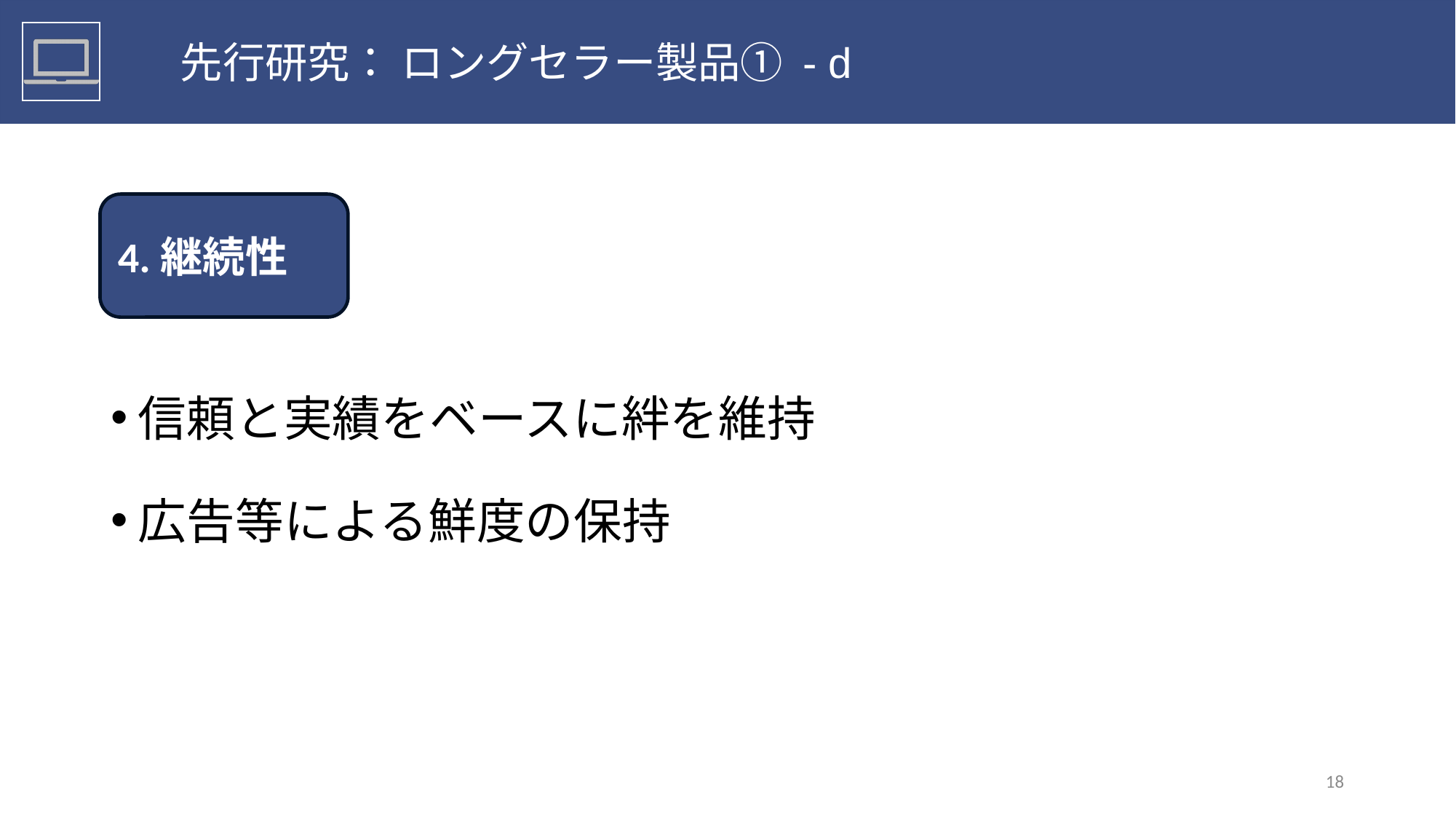

先行研究： ロングセラー製品① - d

4.継続性
4.継続性

信頼と実績をベースに絆を維持
広告等による鮮度の保持

18